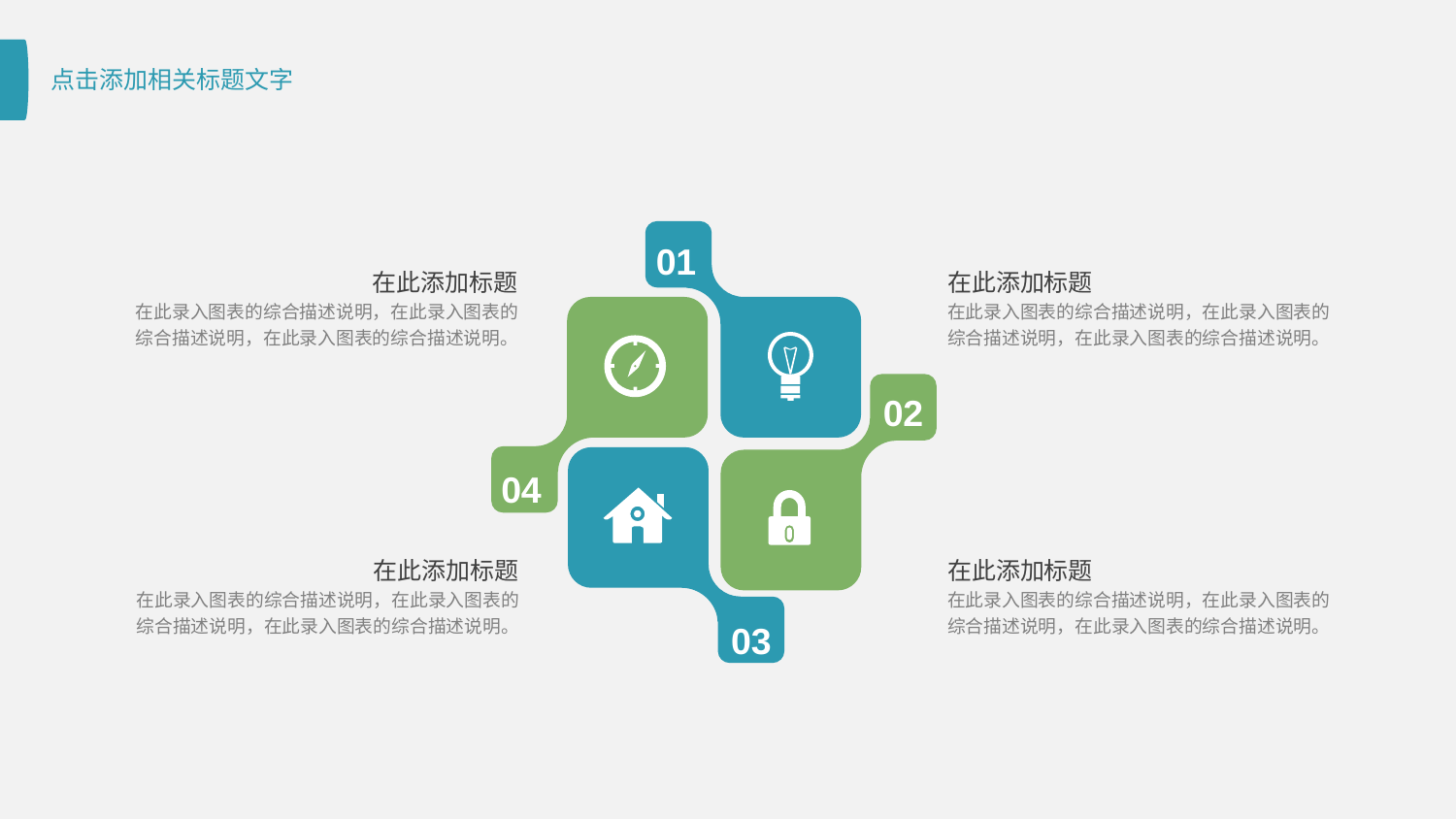

01

在此添加标题
在此录入图表的综合描述说明，在此录入图表的综合描述说明，在此录入图表的综合描述说明。
在此添加标题
在此录入图表的综合描述说明，在此录入图表的综合描述说明，在此录入图表的综合描述说明。

04

02

03
在此添加标题
在此录入图表的综合描述说明，在此录入图表的综合描述说明，在此录入图表的综合描述说明。
在此添加标题
在此录入图表的综合描述说明，在此录入图表的综合描述说明，在此录入图表的综合描述说明。